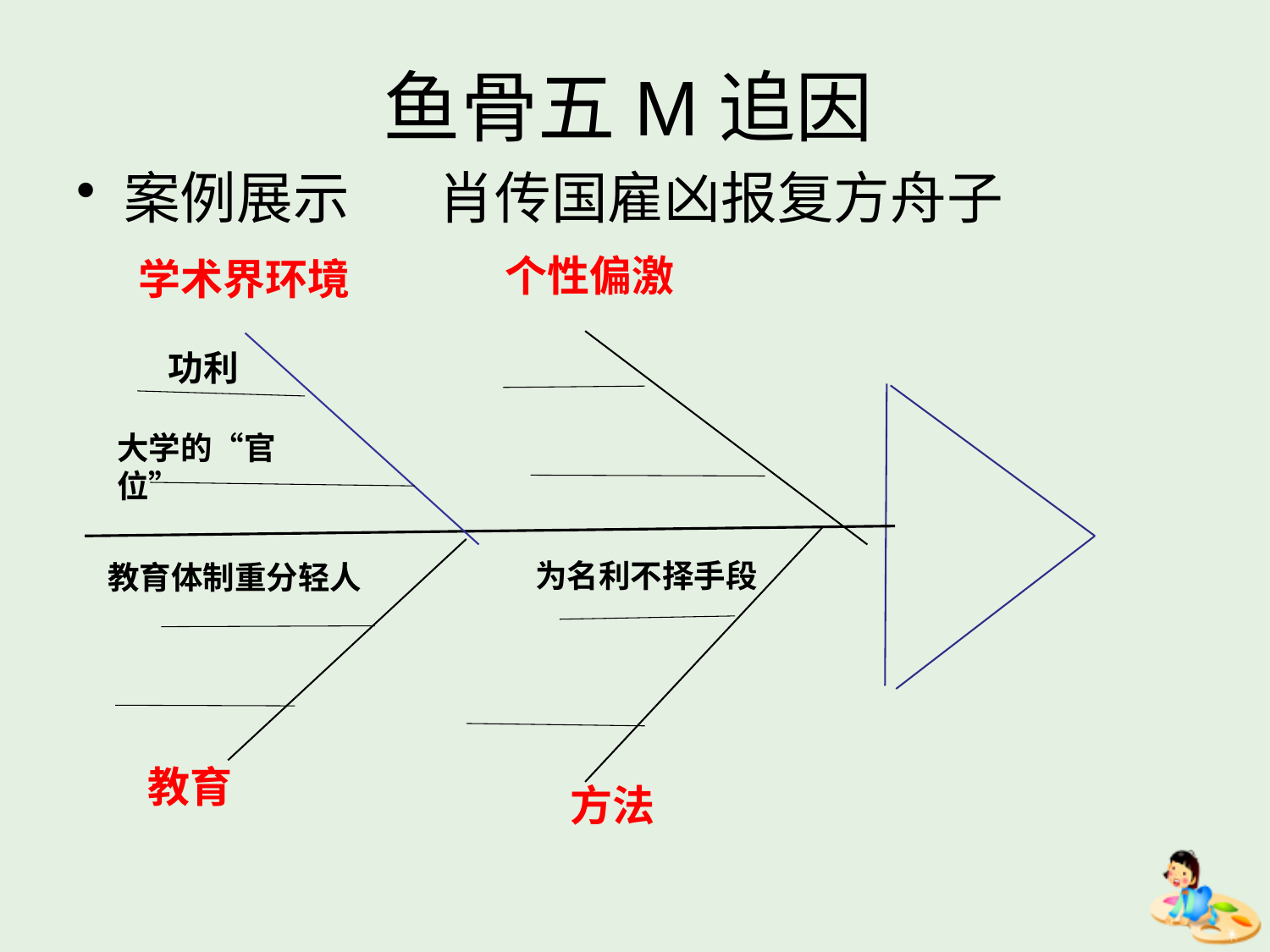

# 鱼骨五M追因
案例展示       肖传国雇凶报复方舟子

个性偏激
学术界环境
功利
大学的“官位”
为名利不择手段
教育体制重分轻人
教育
方法